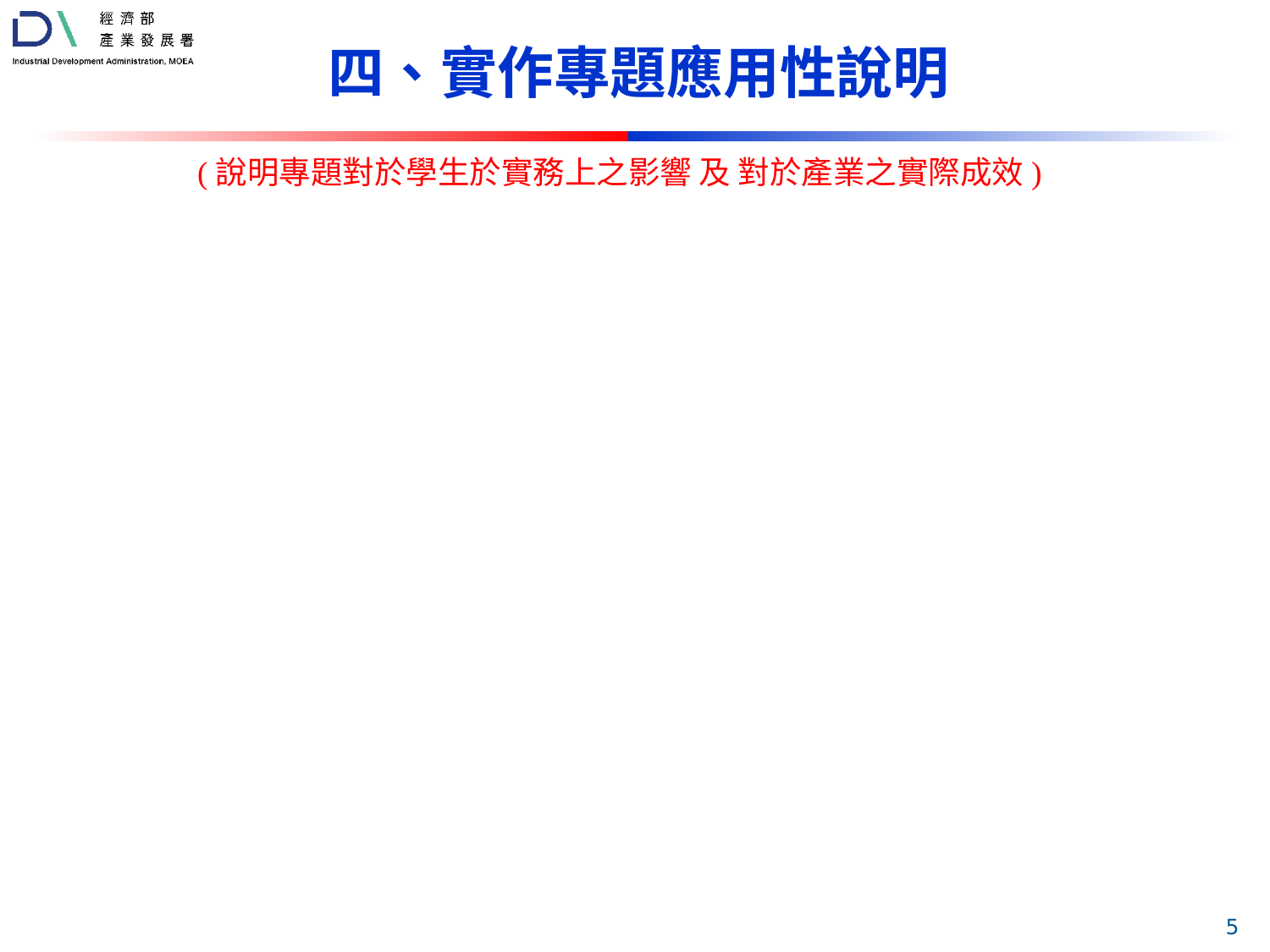

四、實作專題應用性說明
(說明專題對於學生於實務上之影響 及 對於產業之實際成效)
5